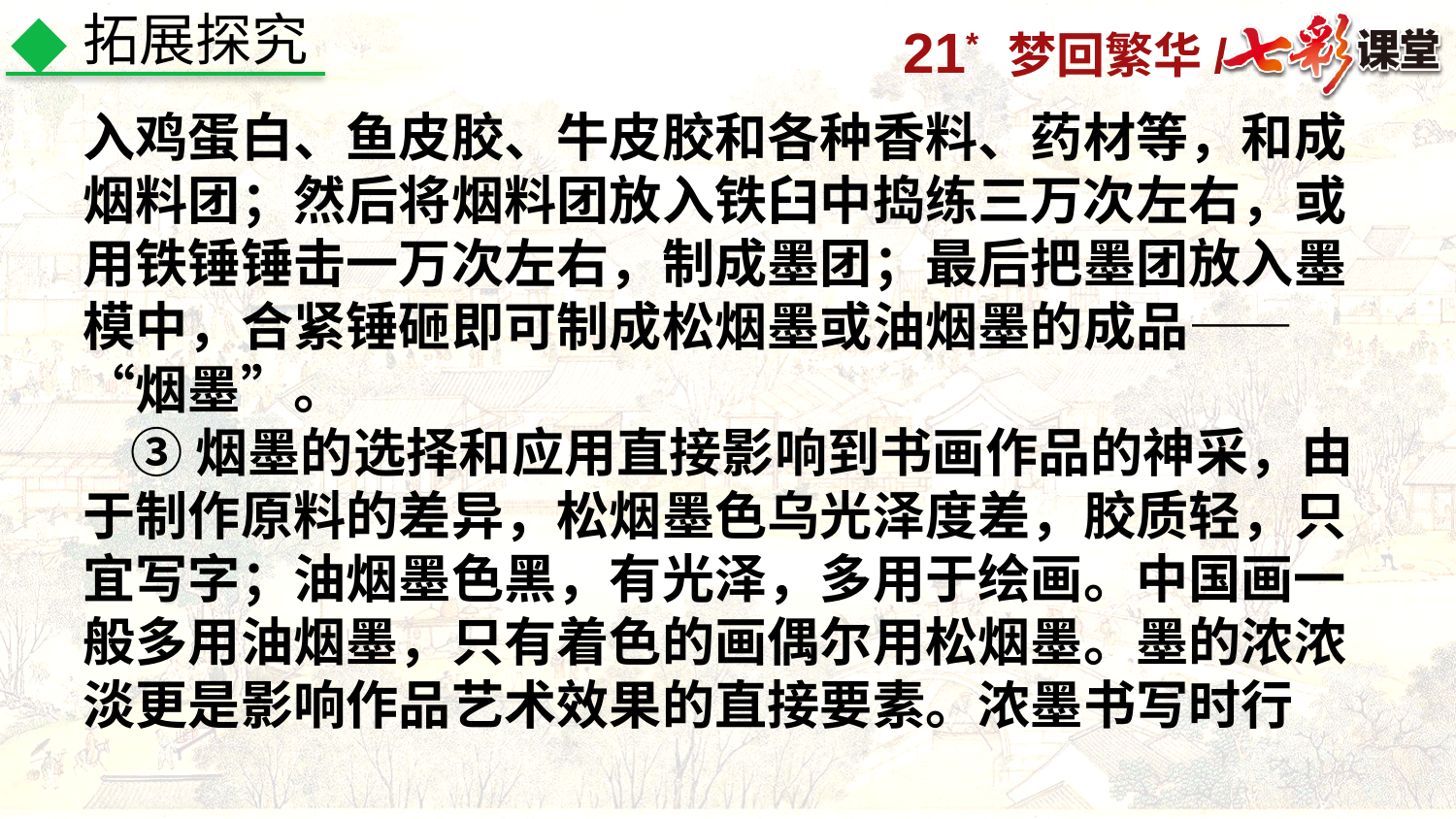

拓展探究

入鸡蛋白、鱼皮胶、牛皮胶和各种香料、药材等，和成烟料团；然后将烟料团放入铁臼中捣练三万次左右，或用铁锤锤击一万次左右，制成墨团；最后把墨团放入墨模中，合紧锤砸即可制成松烟墨或油烟墨的成品——“烟墨”。
    ③烟墨的选择和应用直接影响到书画作品的神采，由于制作原料的差异，松烟墨色乌光泽度差，胶质轻，只宜写字；油烟墨色黑，有光泽，多用于绘画。中国画一般多用油烟墨，只有着色的画偶尔用松烟墨。墨的浓浓淡更是影响作品艺术效果的直接要素。浓墨书写时行